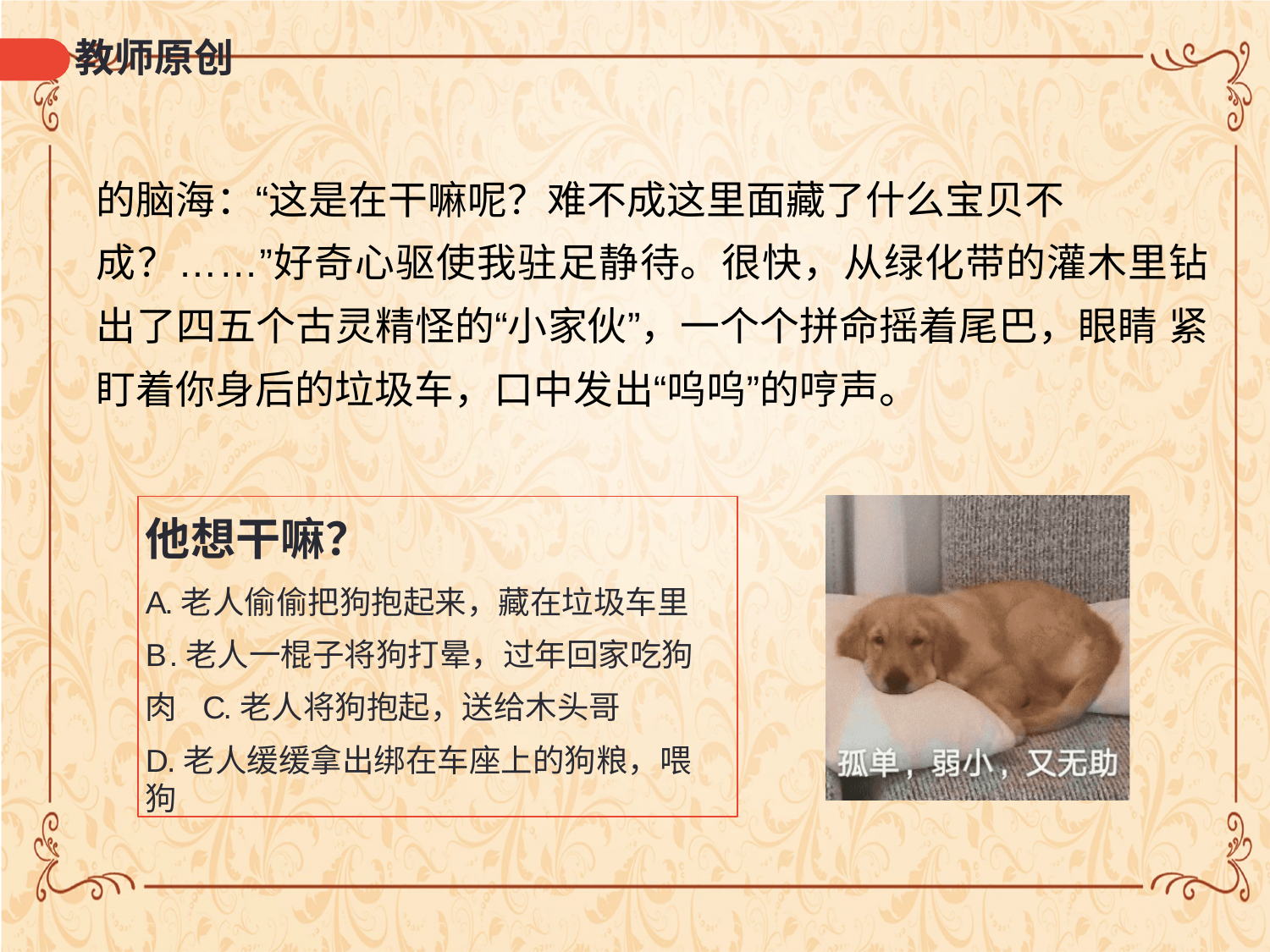

# 教师原创

的脑海：“这是在干嘛呢？难不成这里面藏了什么宝贝不
成？……”好奇心驱使我驻足静待。很快，从绿化带的灌木里钻 出了四五个古灵精怪的“小家伙”，一个个拼命摇着尾巴，眼睛 紧盯着你身后的垃圾车，口中发出“呜呜”的哼声。

他想干嘛？
A.老人偷偷把狗抱起来，藏在垃圾车里 B.老人一棍子将狗打晕，过年回家吃狗肉  C.老人将狗抱起，送给木头哥
D.老人缓缓拿出绑在车座上的狗粮，喂狗